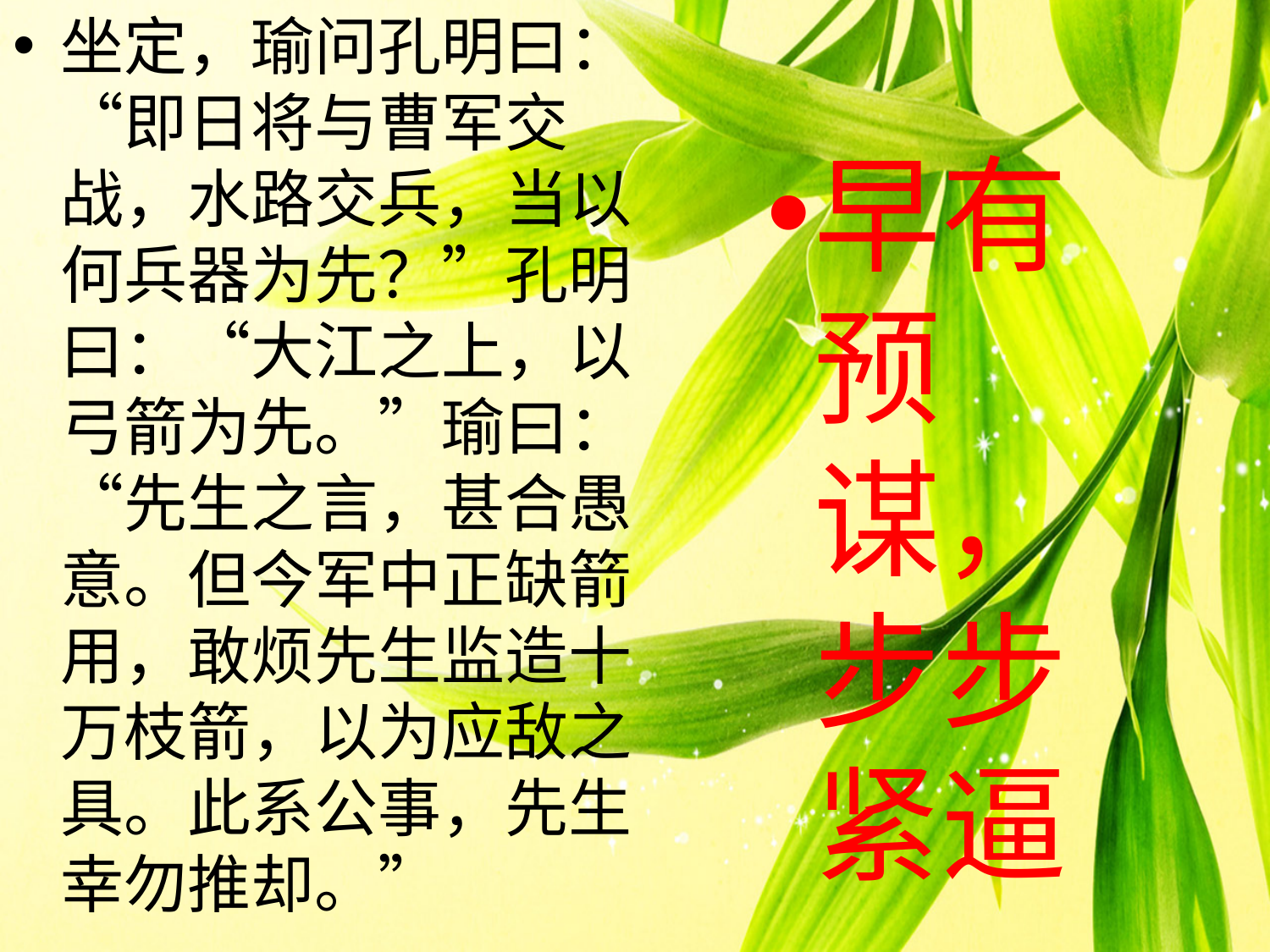

坐定，瑜问孔明曰：“即日将与曹军交战，水路交兵，当以何兵器为先？”孔明曰：“大江之上，以弓箭为先。”瑜曰：“先生之言，甚合愚意。但今军中正缺箭用，敢烦先生监造十万枝箭，以为应敌之具。此系公事，先生幸勿推却。”
#
早有预谋，步步紧逼